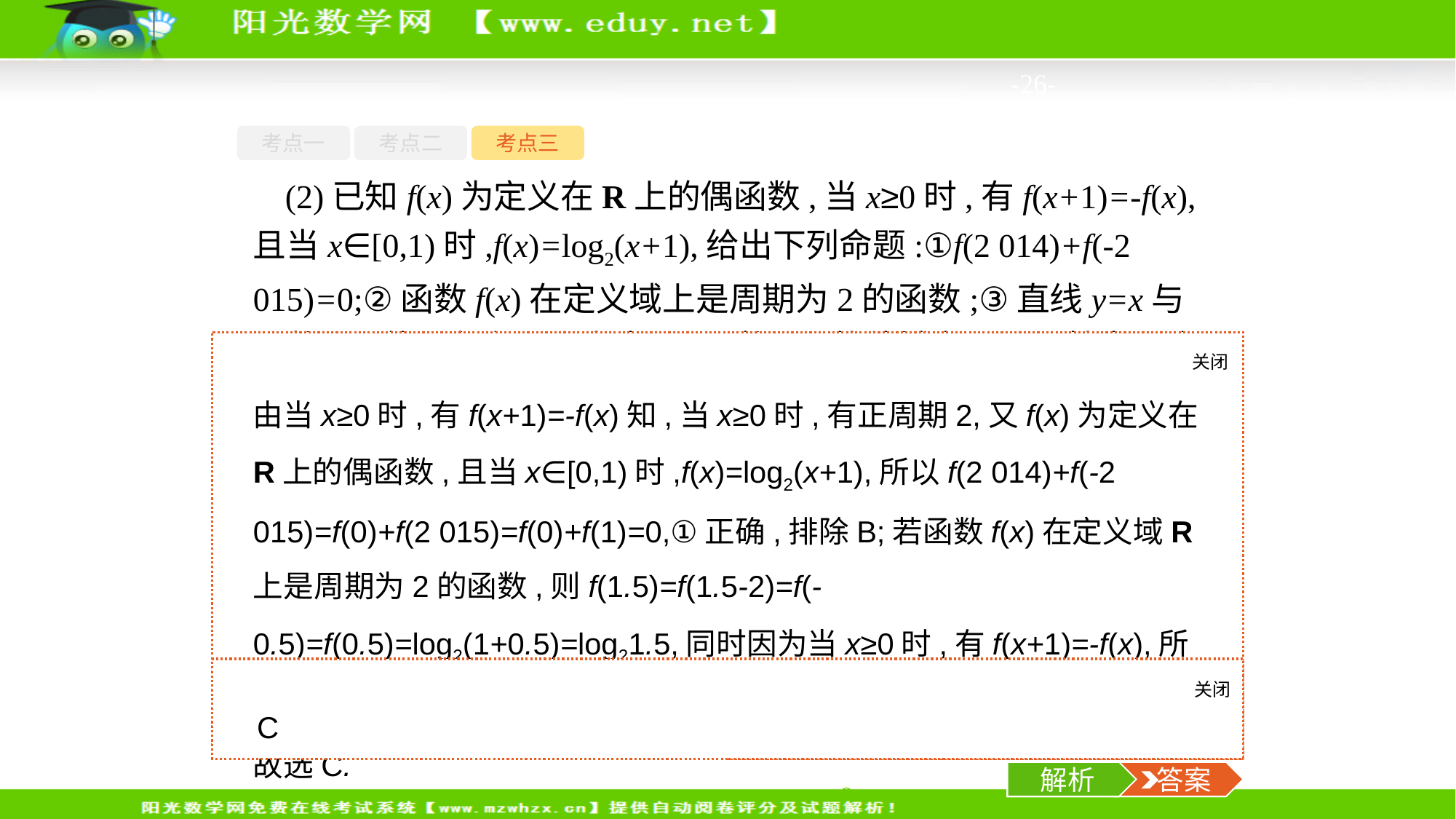

-26-
考点一
考点二
考点三
(2)已知f(x)为定义在R上的偶函数,当x≥0时,有f(x+1)=-f(x),且当x∈[0,1)时,f(x)=log2(x+1),给出下列命题:①f(2 014)+f(-2 015)=0;②函数f(x)在定义域上是周期为2的函数;③直线y=x与函数f(x)的图象有2个交点;④函数f(x)的值域为(-1,1).其中正确的是(　　)
A.①②	B.②③	C.①④	D.①②③④

关闭
解析

由当x≥0时,有f(x+1)=-f(x)知,当x≥0时,有正周期2,又f(x)为定义在R上的偶函数,且当x∈[0,1)时,f(x)=log2(x+1),所以f(2 014)+f(-2 015)=f(0)+f(2 015)=f(0)+f(1)=0,①正确,排除B;若函数f(x)在定义域R上是周期为2的函数,则f(1.5)=f(1.5-2)=f(-0.5)=f(0.5)=log2(1+0.5)=log21.5,同时因为当x≥0时,有f(x+1)=-f(x),所以f(1.5)=f(1+0.5)=-f(0.5)=-log21.5,显然矛盾,②错误,这样就排除A,D.故选C.

关闭
解析
  答案

C
解析
  答案